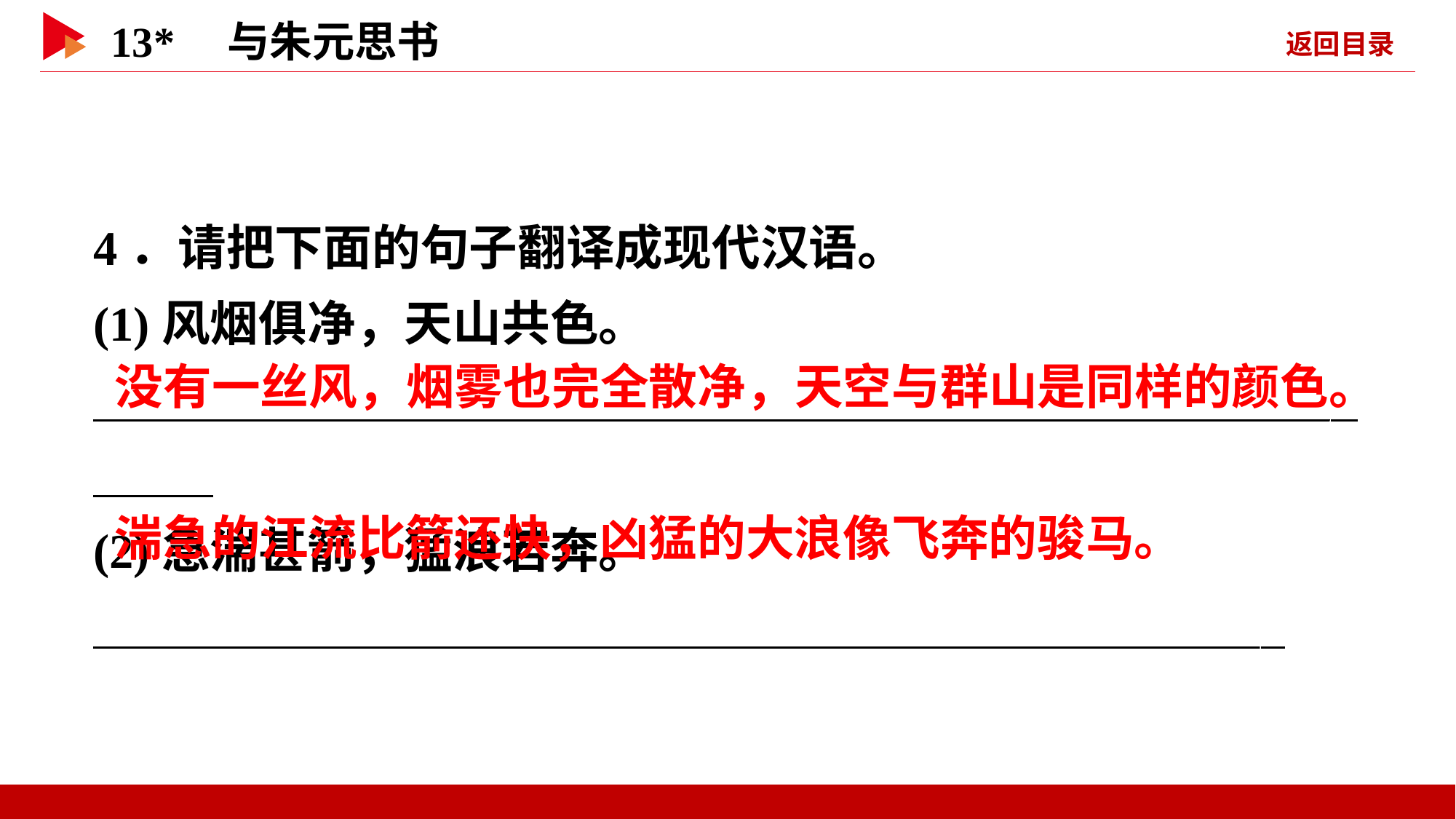

4．请把下面的句子翻译成现代汉语。
(1)风烟俱净，天山共色。
                                                                                            _
(2)急湍甚箭，猛浪若奔。
                                                                                       _
 没有一丝风，烟雾也完全散净，天空与群山是同样的颜色。
 湍急的江流比箭还快，凶猛的大浪像飞奔的骏马。